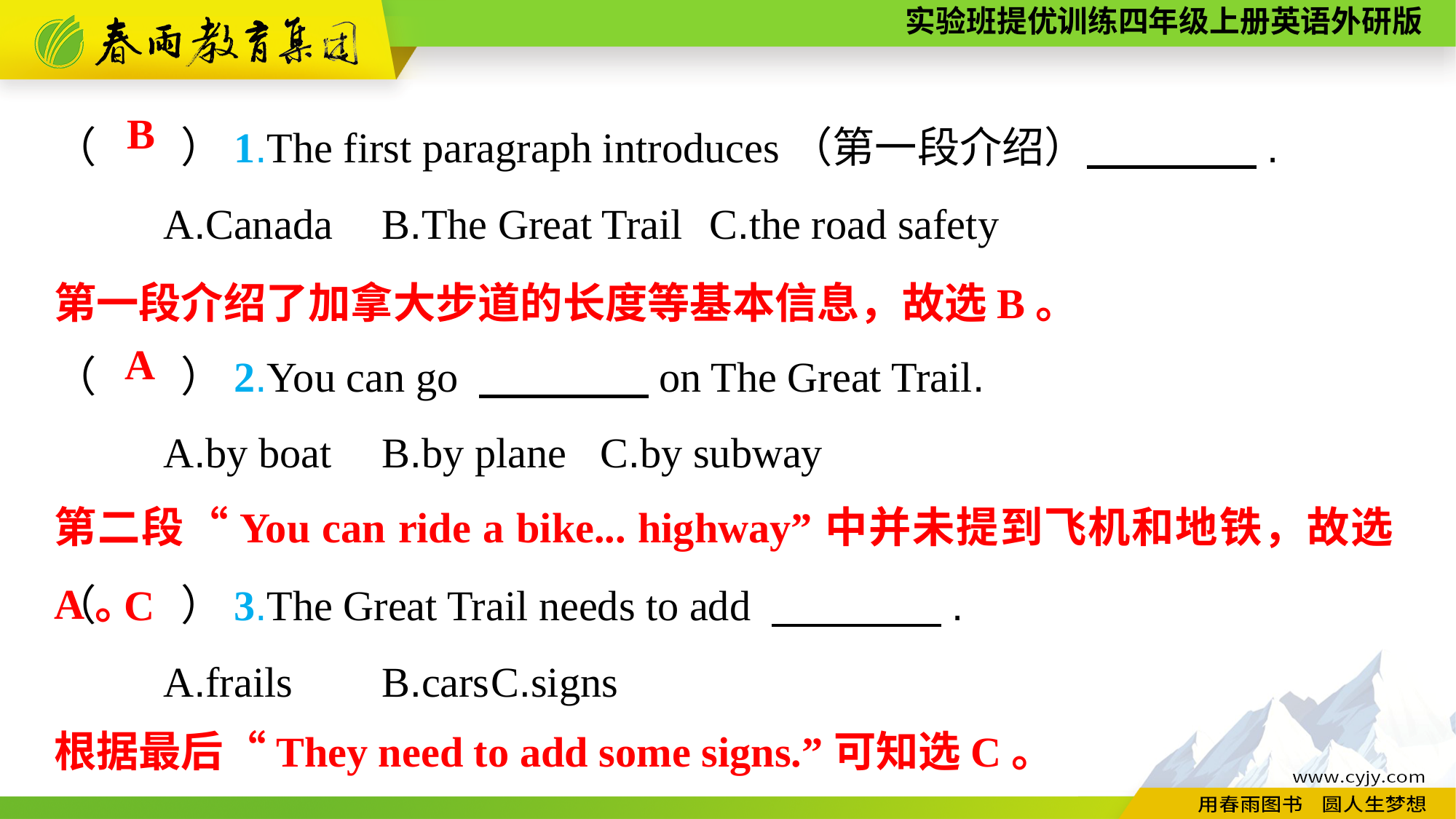

（　　）1.The first paragraph introduces（第一段介绍）　　　　.
	A.Canada	B.The Great Trail	C.the road safety

（　　）2.You can go 　　　　on The Great Trail.
	A.by boat	B.by plane	C.by subway

（　　）3.The Great Trail needs to add 　　　　.
	A.frails	B.cars	C.signs
B
第一段介绍了加拿大步道的长度等基本信息，故选B。
A
第二段“You can ride a bike... highway”中并未提到飞机和地铁，故选A。
C
根据最后“They need to add some signs.”可知选C。